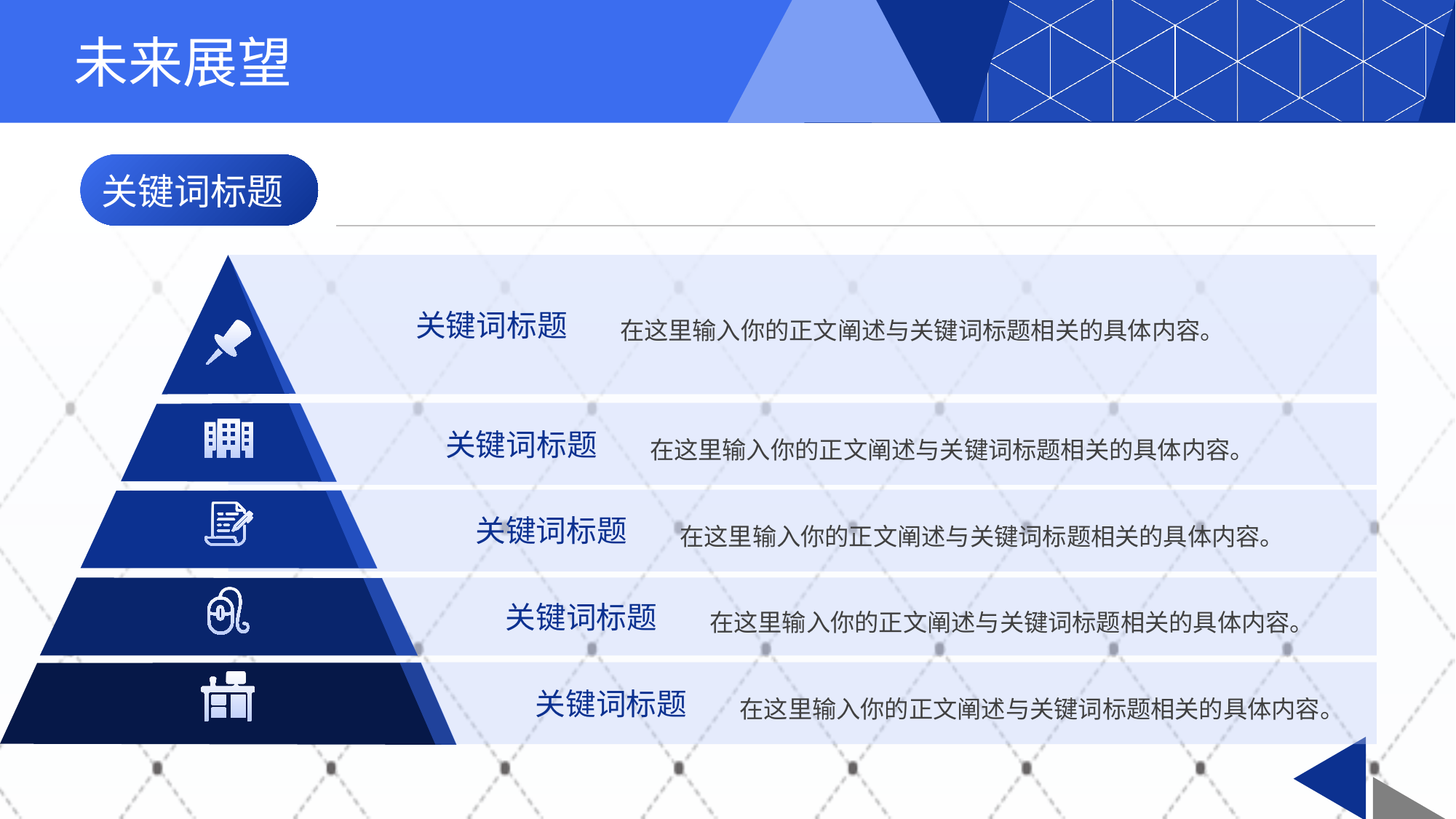

# 未来展望
关键词标题

关键词标题
在这里输入你的正文阐述与关键词标题相关的具体内容。

关键词标题
在这里输入你的正文阐述与关键词标题相关的具体内容。

关键词标题
在这里输入你的正文阐述与关键词标题相关的具体内容。

关键词标题
在这里输入你的正文阐述与关键词标题相关的具体内容。

关键词标题
在这里输入你的正文阐述与关键词标题相关的具体内容。